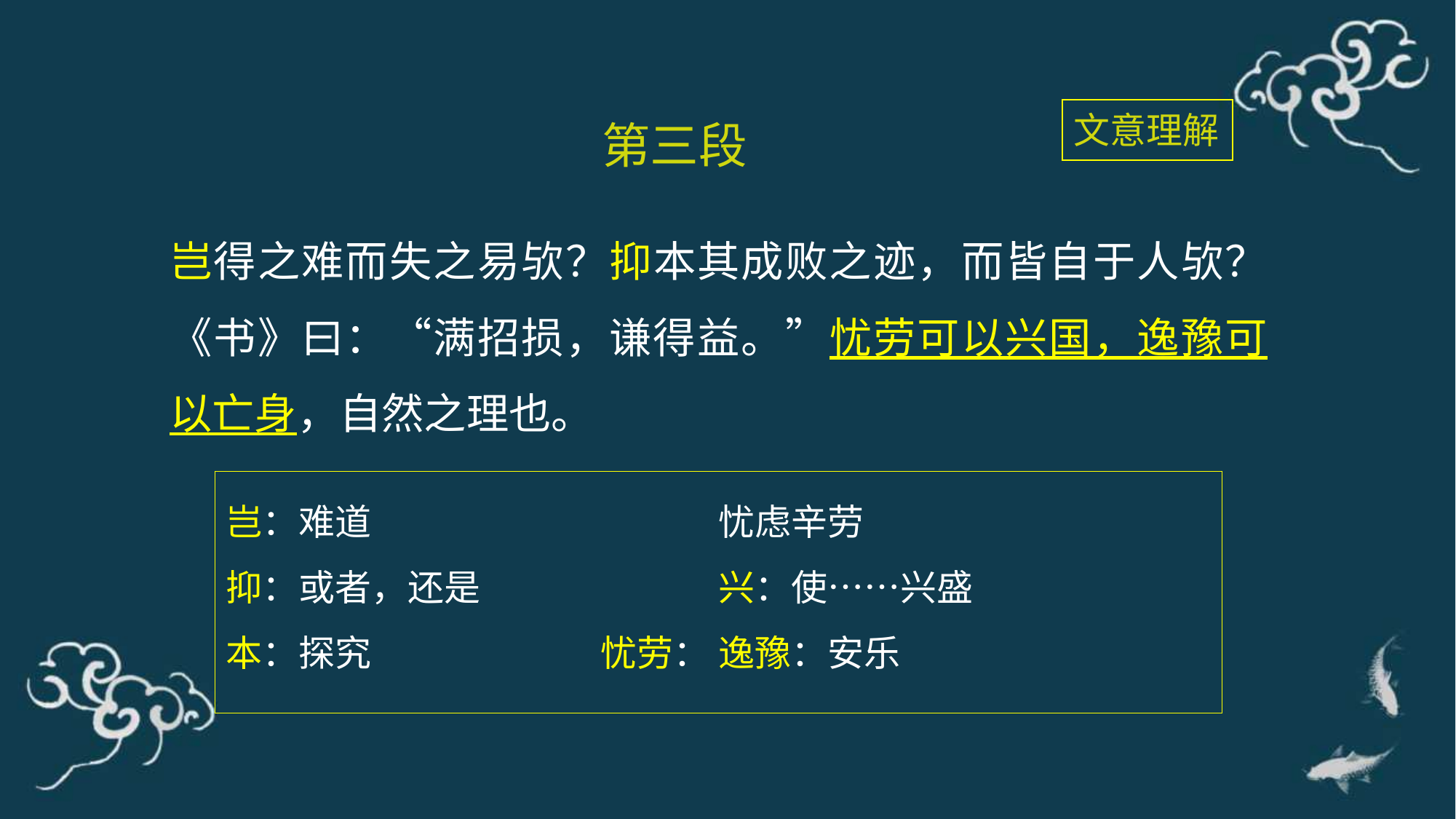

文意理解
第三段
岂得之难而失之易欤？抑本其成败之迹，而皆自于人欤？《书》曰：“满招损，谦得益。”忧劳可以兴国，逸豫可以亡身，自然之理也。
岂：难道
抑：或者，还是
本：探究                            忧劳：忧虑辛劳
兴：使……兴盛
逸豫：安乐